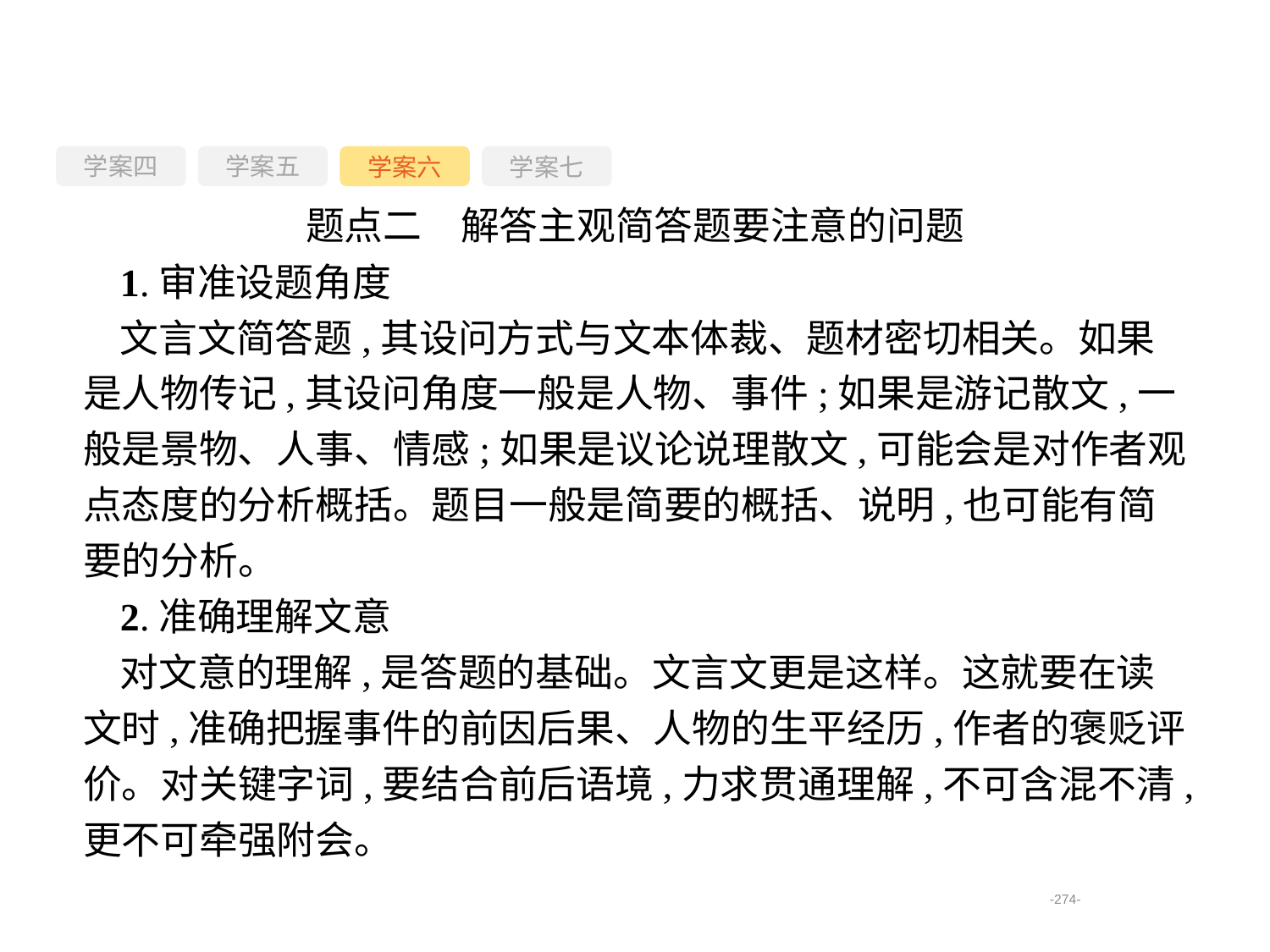

学案四
学案六
学案七
学案五
题点二　解答主观简答题要注意的问题
1.审准设题角度
文言文简答题,其设问方式与文本体裁、题材密切相关。如果是人物传记,其设问角度一般是人物、事件;如果是游记散文,一般是景物、人事、情感;如果是议论说理散文,可能会是对作者观点态度的分析概括。题目一般是简要的概括、说明,也可能有简要的分析。
2.准确理解文意
对文意的理解,是答题的基础。文言文更是这样。这就要在读文时,准确把握事件的前因后果、人物的生平经历,作者的褒贬评价。对关键字词,要结合前后语境,力求贯通理解,不可含混不清,更不可牵强附会。
-274-